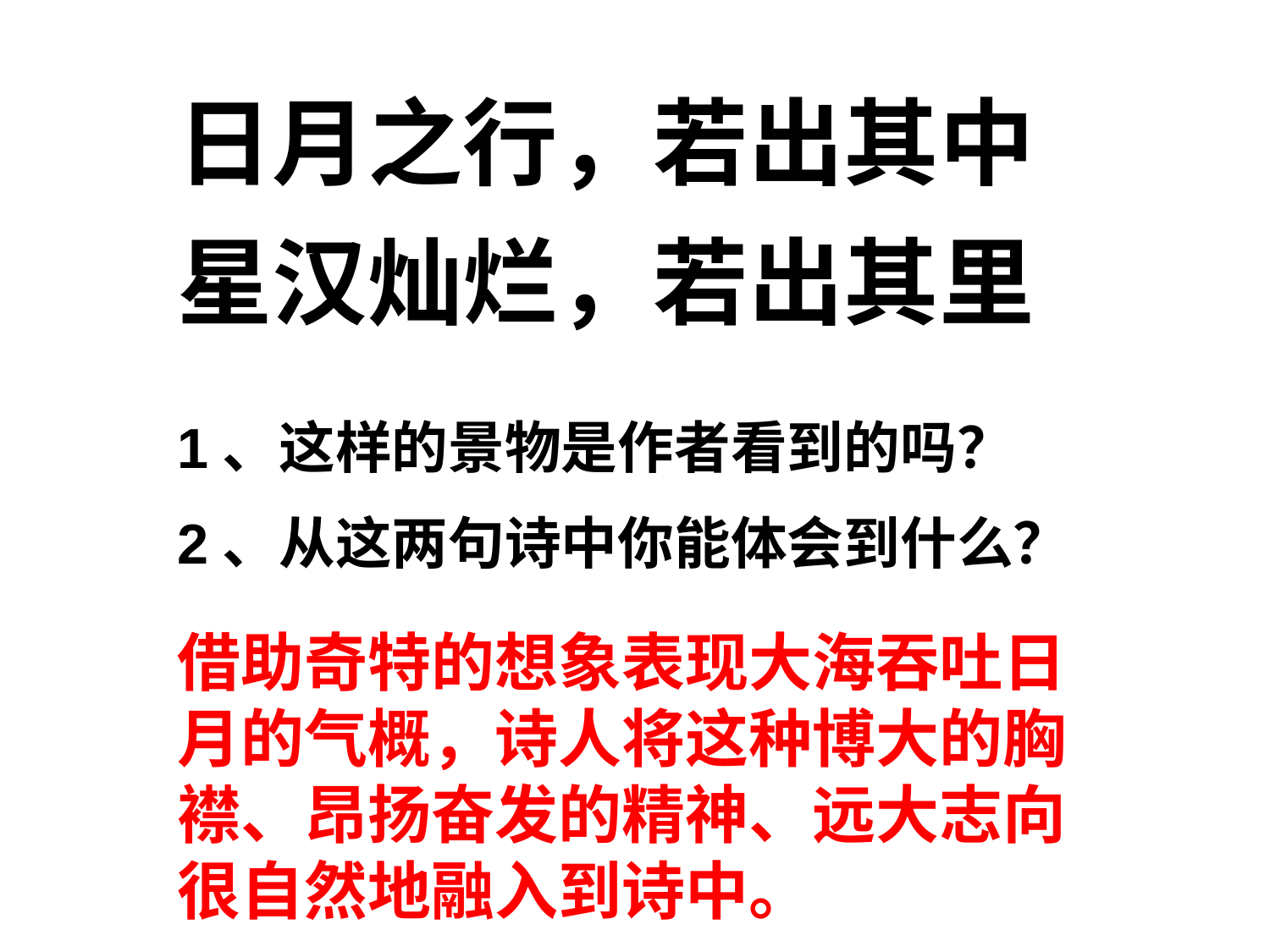

日月之行，若出其中
星汉灿烂，若出其里
1、这样的景物是作者看到的吗？
2、从这两句诗中你能体会到什么？
借助奇特的想象表现大海吞吐日月的气概，诗人将这种博大的胸襟、昂扬奋发的精神、远大志向很自然地融入到诗中。